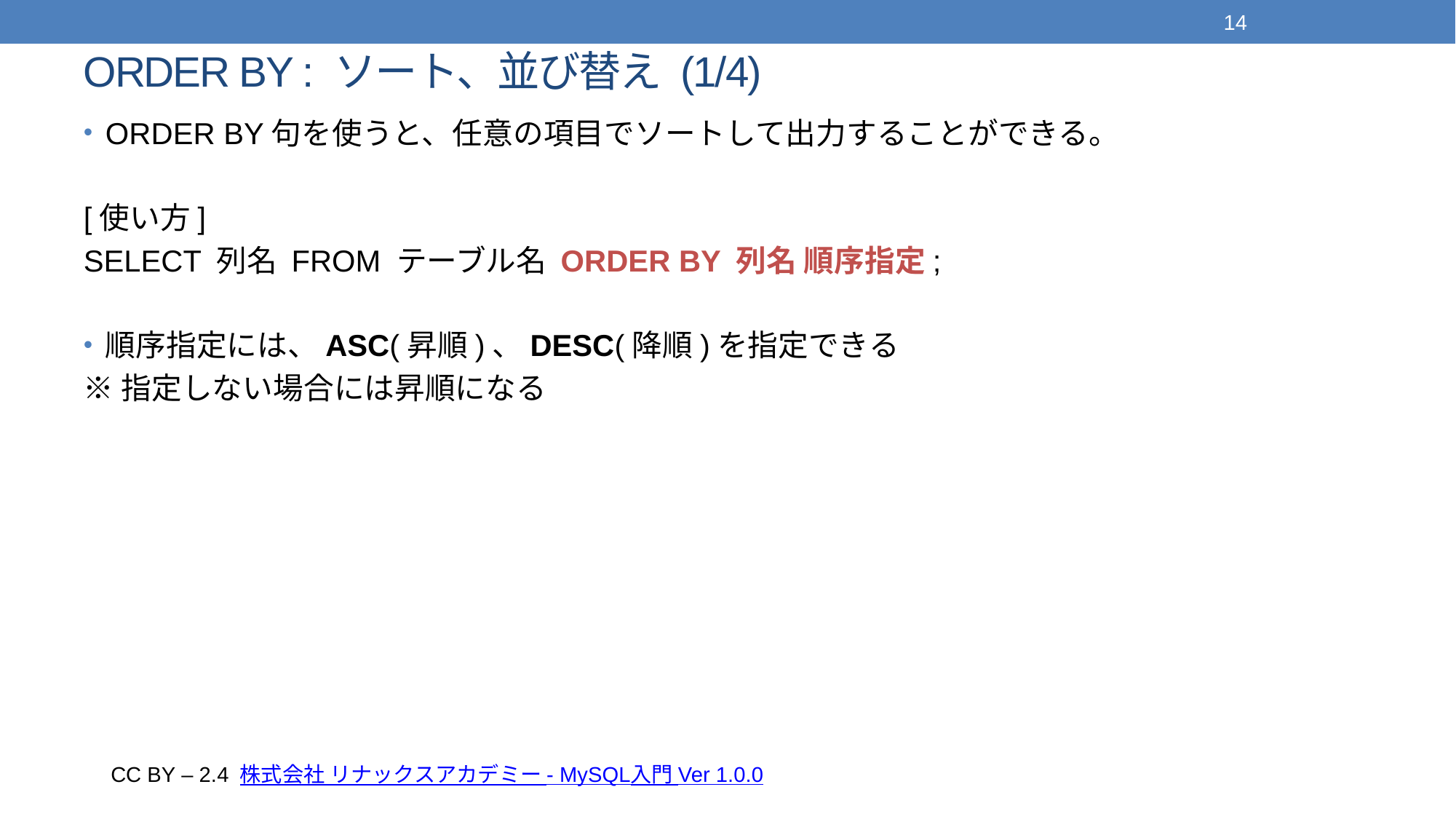

14
# ORDER BY : ソート、並び替え (1/4)
ORDER BY句を使うと、任意の項目でソートして出力することができる。

[使い方]
SELECT 列名 FROM テーブル名 ORDER BY 列名 順序指定;

順序指定には、ASC(昇順)、DESC(降順)を指定できる
※指定しない場合には昇順になる
CC BY – 2.4 株式会社 リナックスアカデミー - MySQL入門 Ver 1.0.0